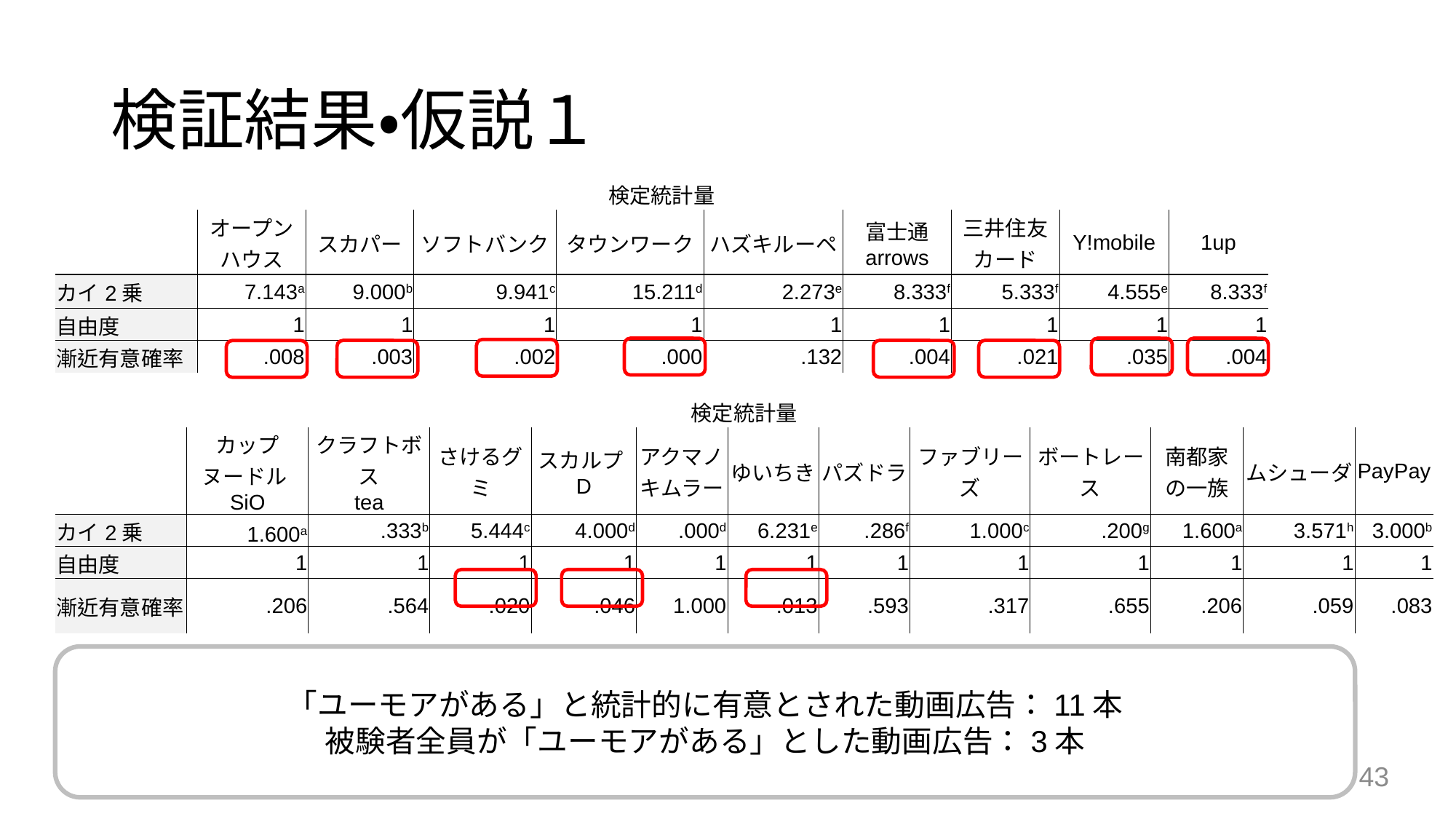

# 検証結果・仮説１
| 検定統計量 |  |  |  |  |  |  |  |  |  |
| --- | --- | --- | --- | --- | --- | --- | --- | --- | --- |
|  | オープン ハウス | スカパー | ソフトバンク | タウンワーク | ハズキルーペ | 富士通 arrows | 三井住友 カード | Y!mobile | 1up |
| カイ2乗 | 7.143a | 9.000b | 9.941c | 15.211d | 2.273e | 8.333f | 5.333f | 4.555e | 8.333f |
| 自由度 | 1 | 1 | 1 | 1 | 1 | 1 | 1 | 1 | 1 |
| 漸近有意確率 | .008 | .003 | .002 | .000 | .132 | .004 | .021 | .035 | .004 |

| 検定統計量 |  |  |  |  |  |  |  |  |  |  |  |  |
| --- | --- | --- | --- | --- | --- | --- | --- | --- | --- | --- | --- | --- |
|  | カップ ヌードルSiO | クラフトボス tea | さけるグミ | スカルプD | アクマノ キムラー | ゆいちき | パズドラ | ファブリーズ | ボートレース | 南都家 の一族 | ムシューダ | PayPay |
| カイ2乗 | 1.600a | .333b | 5.444c | 4.000d | .000d | 6.231e | .286f | 1.000c | .200g | 1.600a | 3.571h | 3.000b |
| 自由度 | 1 | 1 | 1 | 1 | 1 | 1 | 1 | 1 | 1 | 1 | 1 | 1 |
| 漸近有意確率 | .206 | .564 | .020 | .046 | 1.000 | .013 | .593 | .317 | .655 | .206 | .059 | .083 |

「ユーモアがある」と統計的に有意とされた動画広告：11本
被験者全員が「ユーモアがある」とした動画広告：3本
43